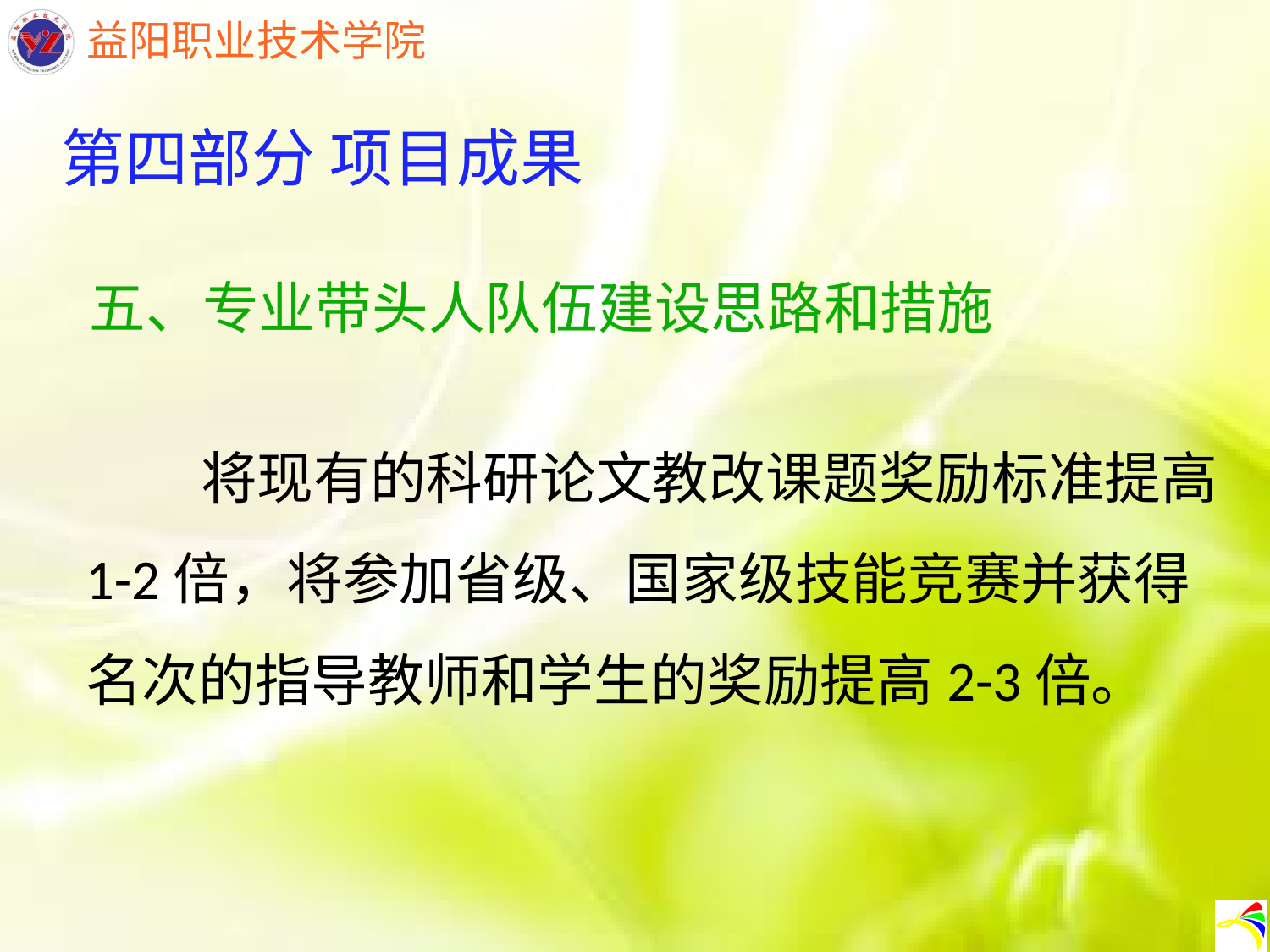

第四部分 项目成果
五、专业带头人队伍建设思路和措施
        将现有的科研论文教改课题奖励标准提高1-2倍，将参加省级、国家级技能竞赛并获得名次的指导教师和学生的奖励提高2-3倍。